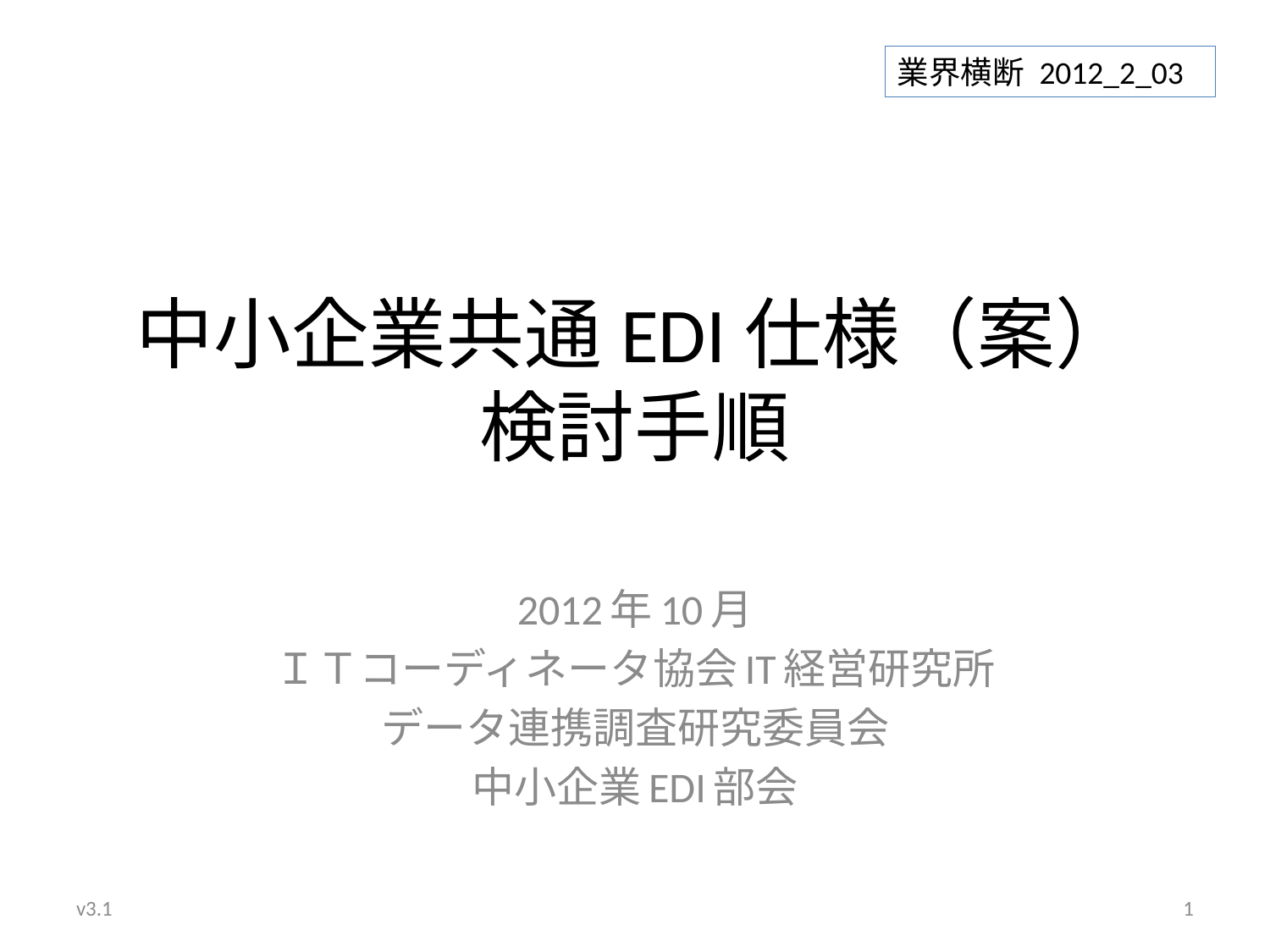

業界横断 2012_2_03
# 中小企業共通EDI仕様（案） 検討手順
2012年10月
ＩＴコーディネータ協会IT経営研究所
データ連携調査研究委員会
中小企業EDI部会
v3.1
1